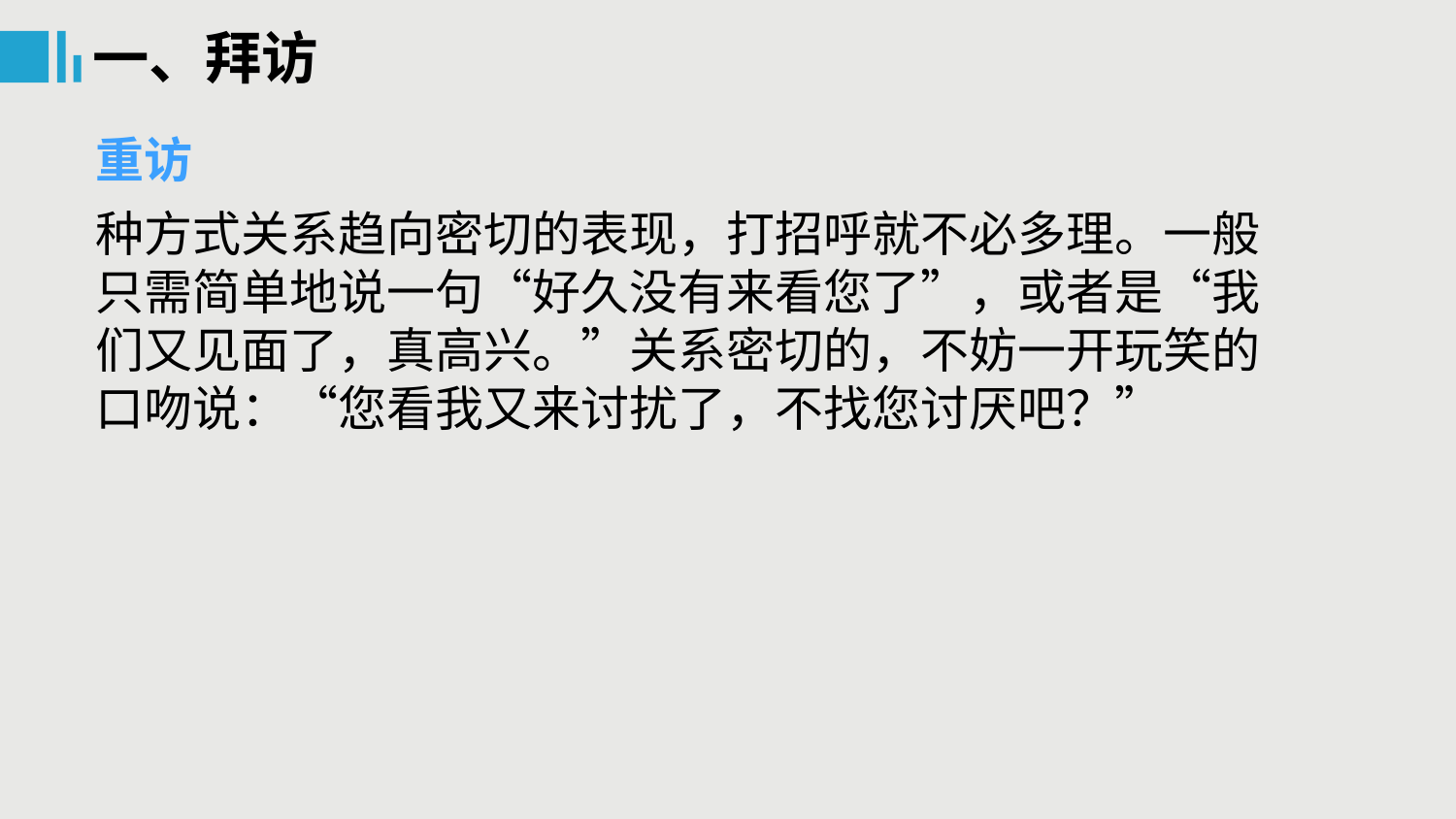

一、拜访

重访
种方式关系趋向密切的表现，打招呼就不必多理。一般只需简单地说一句“好久没有来看您了”，或者是“我们又见面了，真高兴。”关系密切的，不妨一开玩笑的口吻说：“您看我又来讨扰了，不找您讨厌吧？”